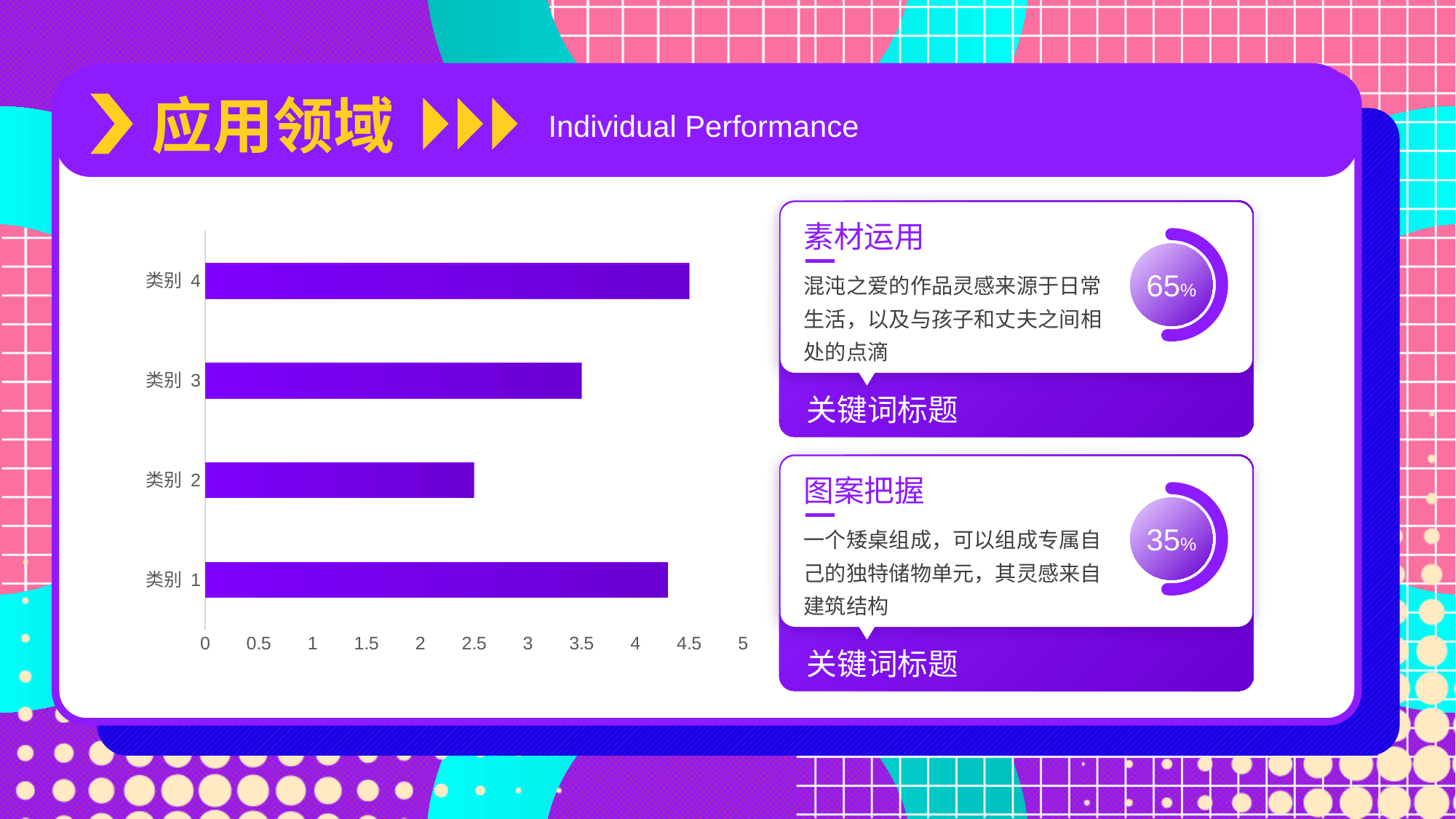

应用领域
Individual Performance

素材运用

### Chart

| Category | 系列 1 |
|---|---|
| 类别 1 | 4.3 |
| 类别 2 | 2.5 |
| 类别 3 | 3.5 |
| 类别 4 | 4.5 |

混沌之爱的作品灵感来源于日常生活，以及与孩子和丈夫之间相处的点滴
65%
关键词标题

图案把握

一个矮桌组成，可以组成专属自己的独特储物单元，其灵感来自建筑结构
35%
关键词标题